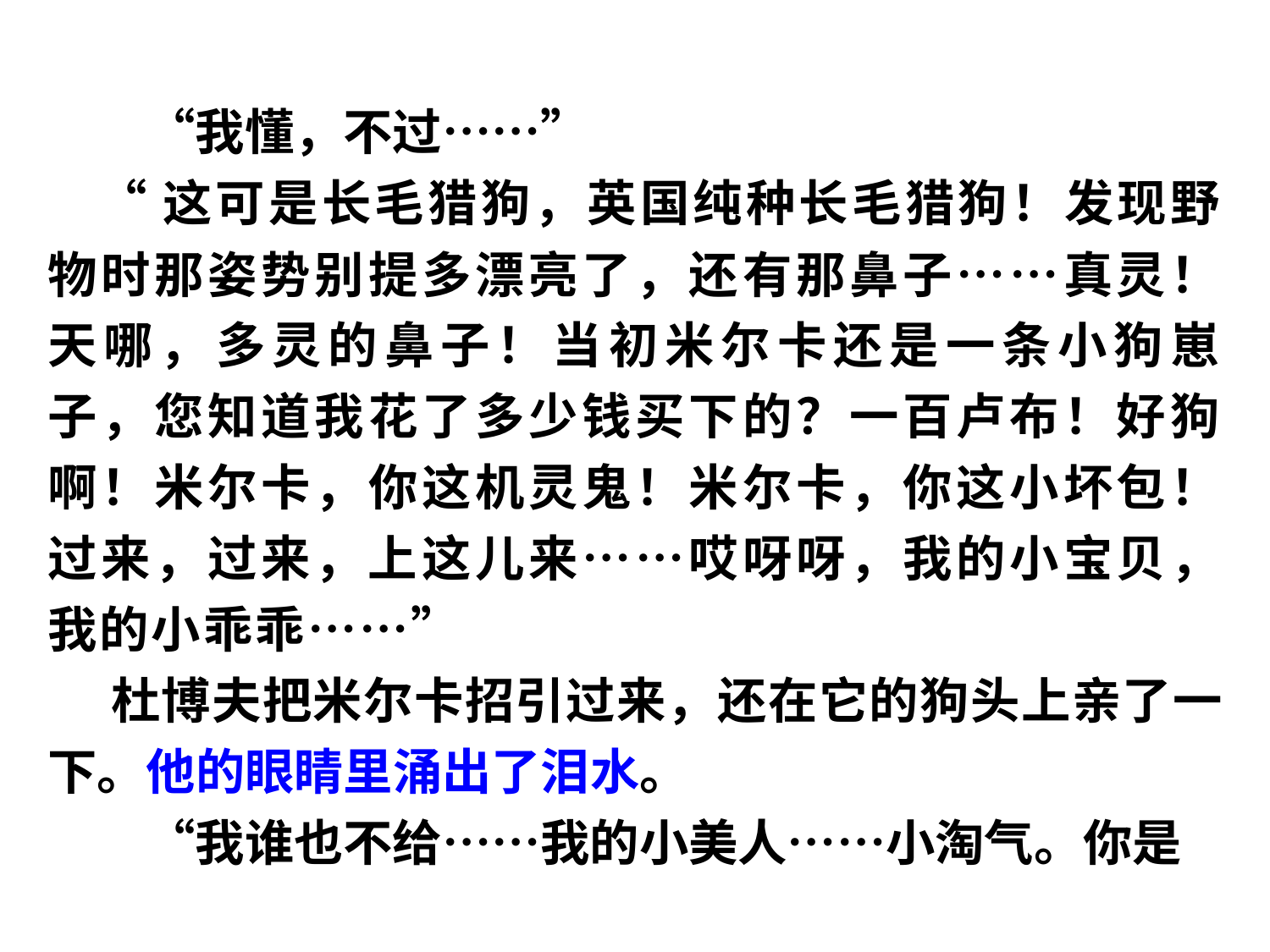

“我懂，不过……”
    “这可是长毛猎狗，英国纯种长毛猎狗！发现野物时那姿势别提多漂亮了，还有那鼻子……真灵！天哪，多灵的鼻子！当初米尔卡还是一条小狗崽子，您知道我花了多少钱买下的？一百卢布！好狗啊！米尔卡，你这机灵鬼！米尔卡，你这小坏包！过来，过来，上这儿来……哎呀呀，我的小宝贝，我的小乖乖……”
    杜博夫把米尔卡招引过来，还在它的狗头上亲了一下。他的眼睛里涌出了泪水。
　　“我谁也不给……我的小美人……小淘气。你是